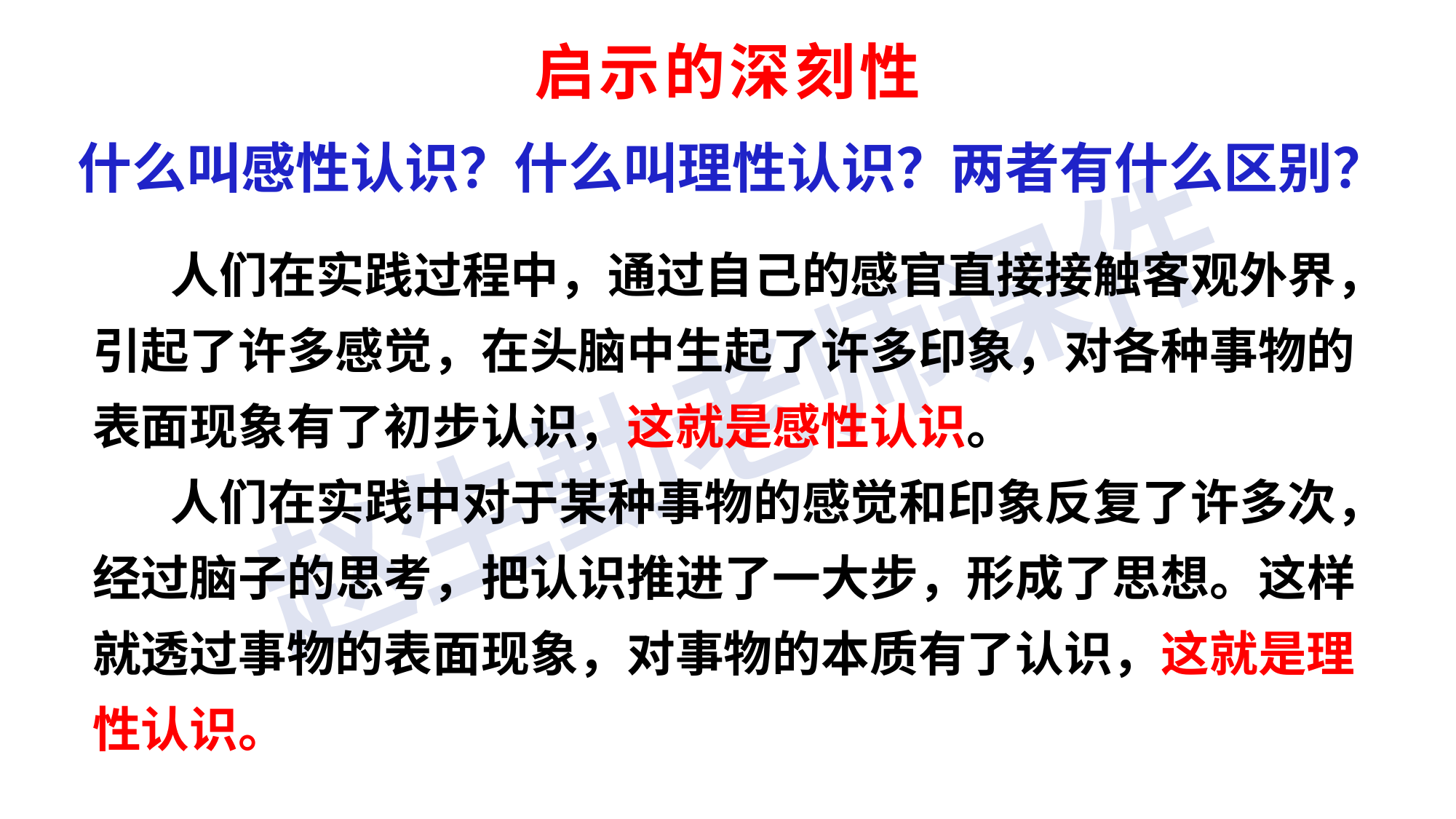

启示的深刻性
什么叫感性认识？什么叫理性认识？两者有什么区别？
      人们在实践过程中，通过自己的感官直接接触客观外界，引起了许多感觉，在头脑中生起了许多印象，对各种事物的表面现象有了初步认识，这就是感性认识。
      人们在实践中对于某种事物的感觉和印象反复了许多次，经过脑子的思考，把认识推进了一大步，形成了思想。这样就透过事物的表面现象，对事物的本质有了认识，这就是理性认识。